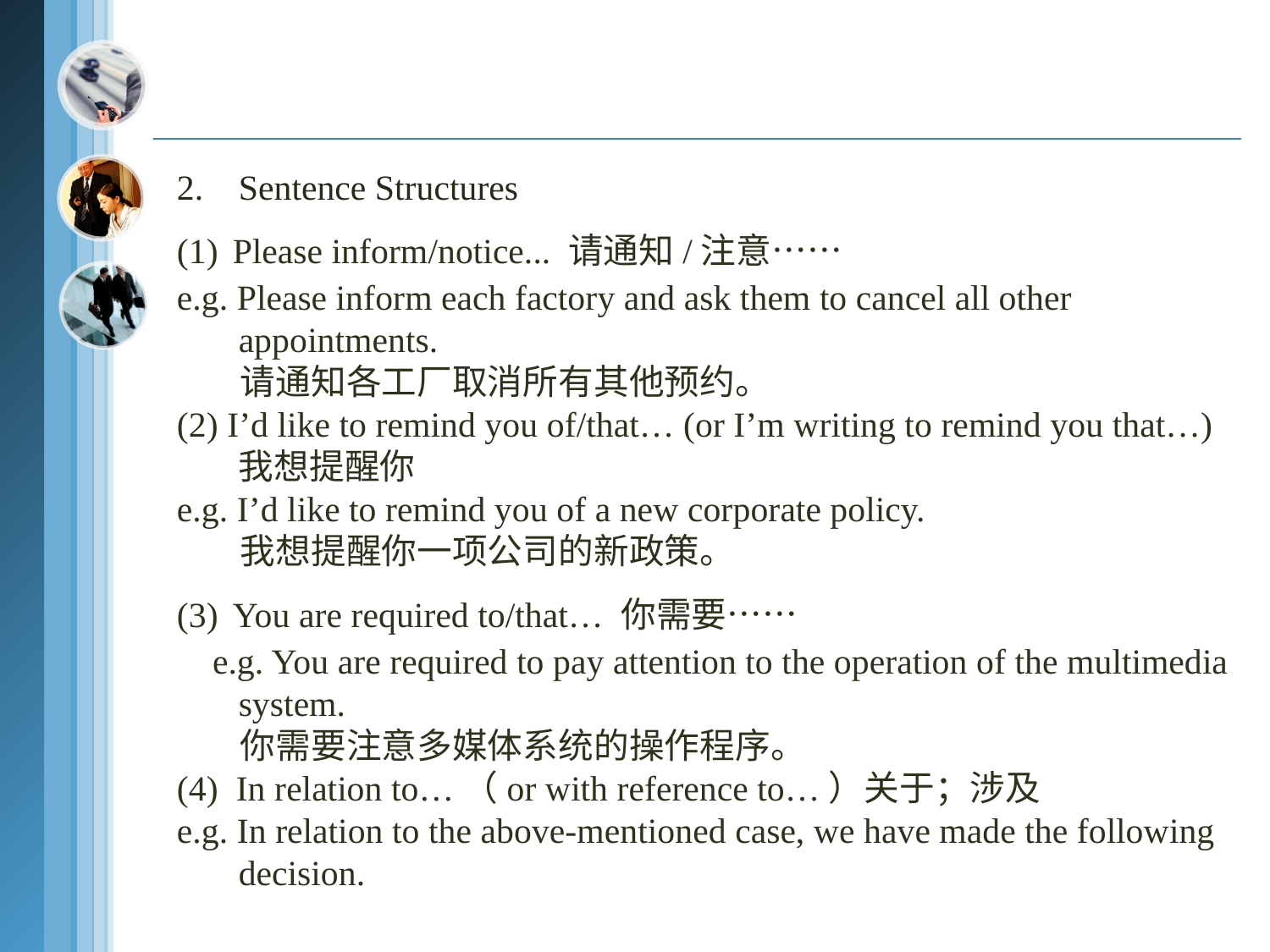

2.	Sentence Structures
(1) Please inform/notice... 请通知/注意……
e.g. Please inform each factory and ask them to cancel all other appointments.
       请通知各工厂取消所有其他预约。
(2) I’d like to remind you of/that… (or I’m writing to remind you that…)我想提醒你
e.g. I’d like to remind you of a new corporate policy.
       我想提醒你一项公司的新政策。
(3) You are required to/that… 你需要……
    e.g. You are required to pay attention to the operation of the multimedia system.
       你需要注意多媒体系统的操作程序。
(4)  In relation to…（or with reference to…）关于；涉及
e.g. In relation to the above-mentioned case, we have made the following decision.